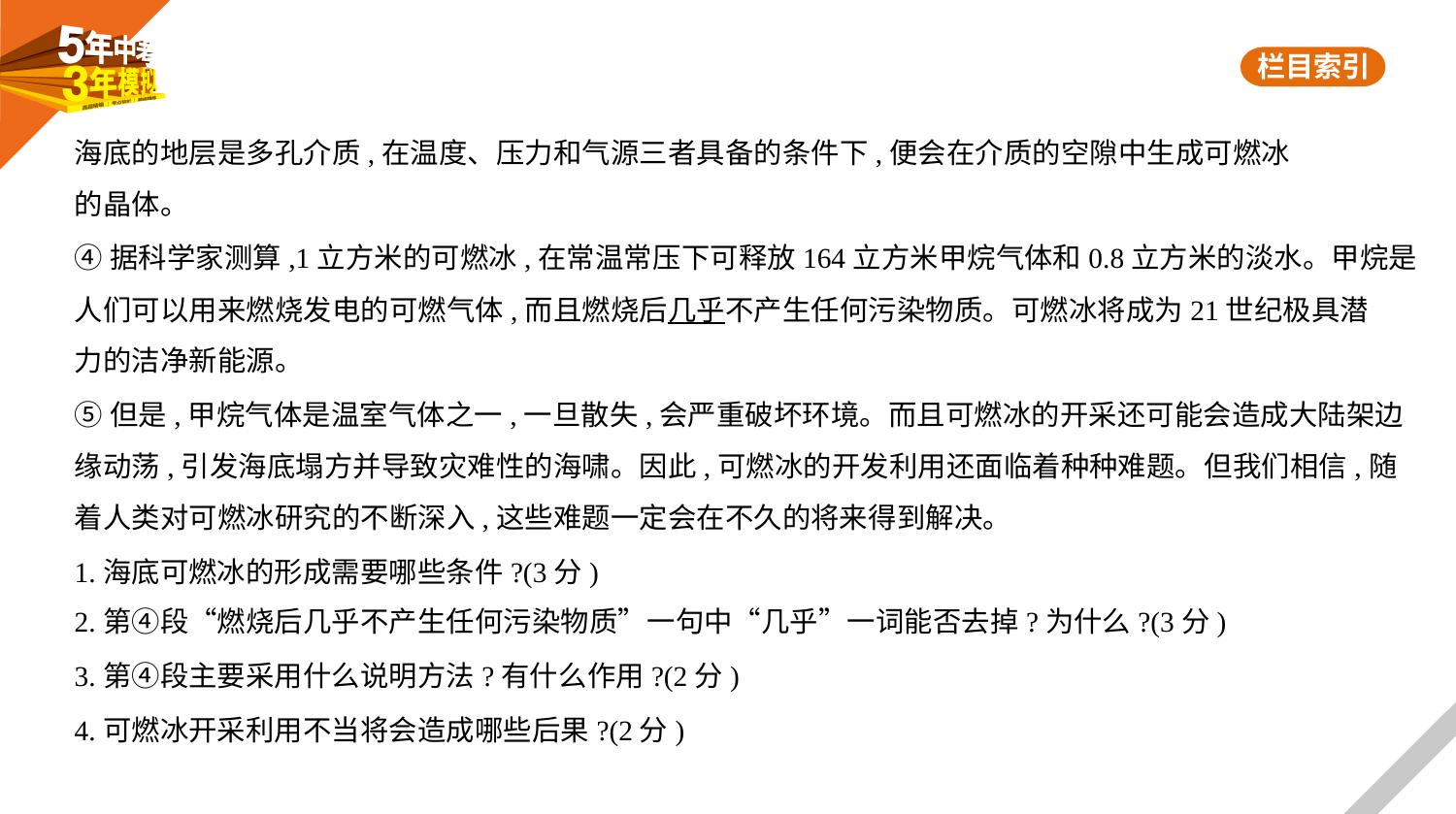

海底的地层是多孔介质,在温度、压力和气源三者具备的条件下,便会在介质的空隙中生成可燃冰
的晶体。
④据科学家测算,1立方米的可燃冰,在常温常压下可释放164立方米甲烷气体和0.8立方米的淡水。甲烷是
人们可以用来燃烧发电的可燃气体,而且燃烧后几乎不产生任何污染物质。可燃冰将成为21世纪极具潜
力的洁净新能源。
⑤但是,甲烷气体是温室气体之一,一旦散失,会严重破坏环境。而且可燃冰的开采还可能会造成大陆架边
缘动荡,引发海底塌方并导致灾难性的海啸。因此,可燃冰的开发利用还面临着种种难题。但我们相信,随
着人类对可燃冰研究的不断深入,这些难题一定会在不久的将来得到解决。
1.海底可燃冰的形成需要哪些条件?(3分)
2.第④段“燃烧后几乎不产生任何污染物质”一句中“几乎”一词能否去掉?为什么?(3分)
3.第④段主要采用什么说明方法?有什么作用?(2分)
4.可燃冰开采利用不当将会造成哪些后果?(2分)